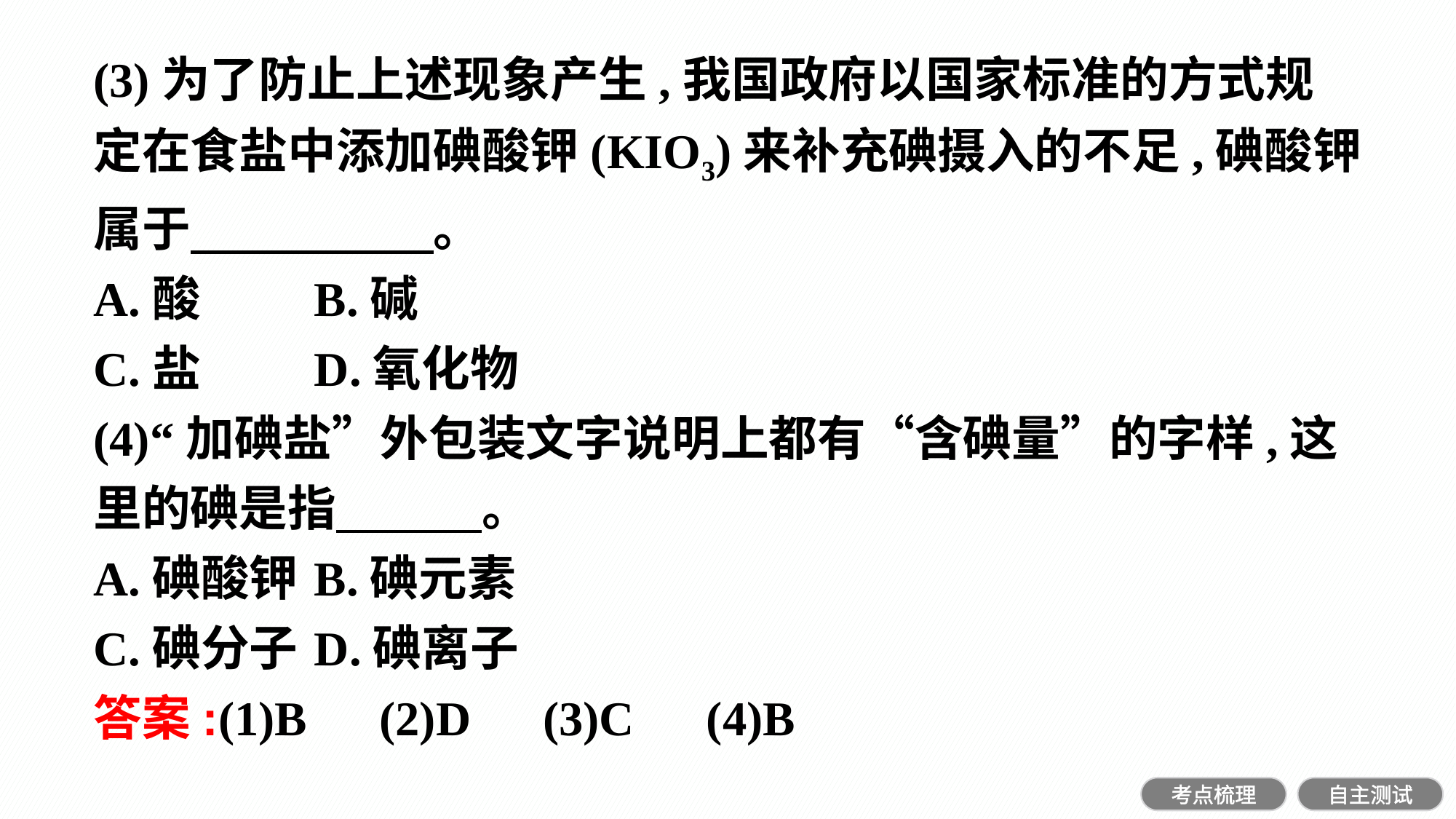

(3)为了防止上述现象产生,我国政府以国家标准的方式规定在食盐中添加碘酸钾(KIO3)来补充碘摄入的不足,碘酸钾属于　　　　　。
A.酸		B.碱
C.盐		D.氧化物
(4)“加碘盐”外包装文字说明上都有“含碘量”的字样,这里的碘是指　　　。
A.碘酸钾	B.碘元素
C.碘分子	D.碘离子
答案:(1)B　(2)D　(3)C　(4)B